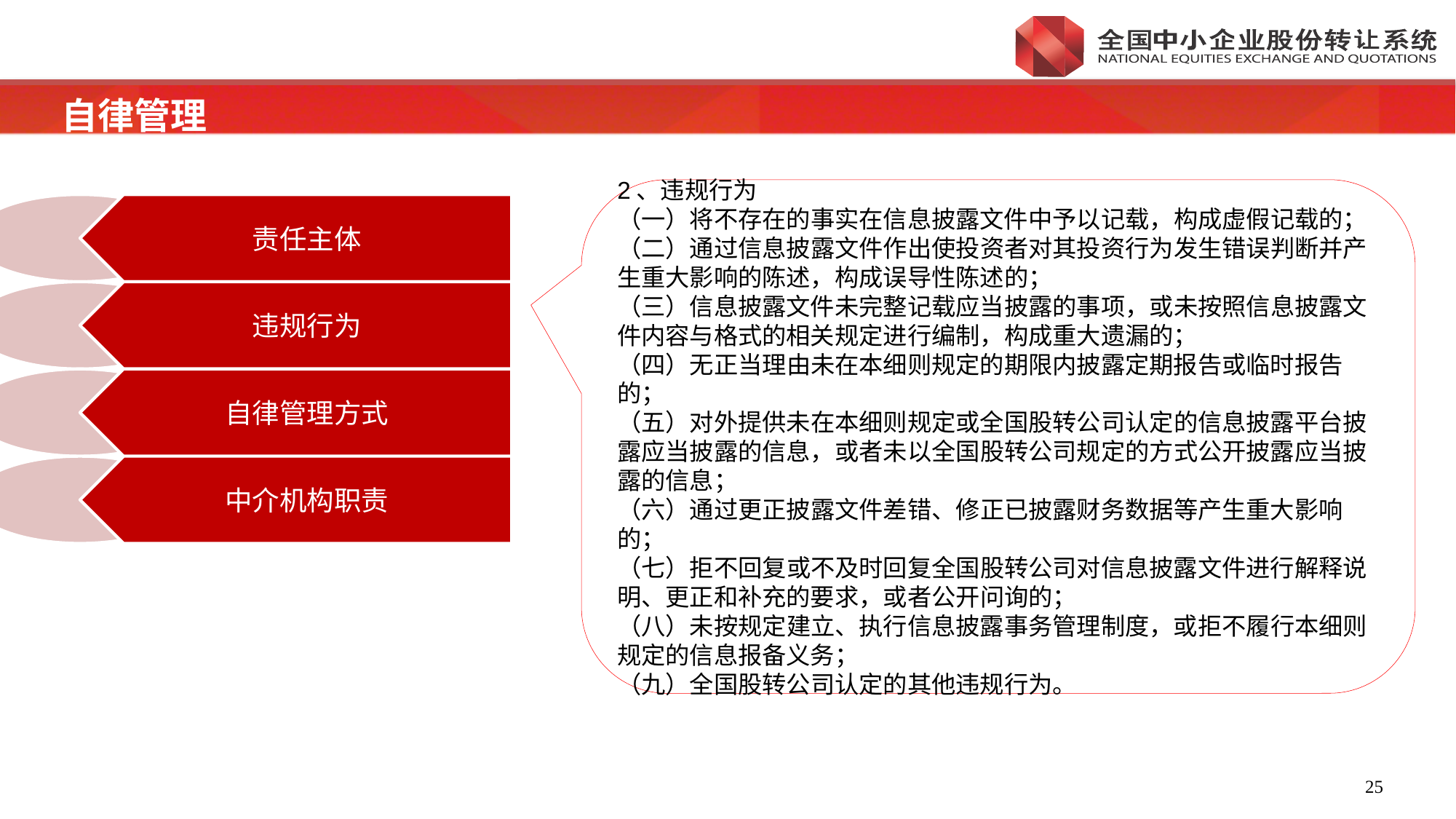

自律管理
2、违规行为
（一）将不存在的事实在信息披露文件中予以记载，构成虚假记载的；
（二）通过信息披露文件作出使投资者对其投资行为发生错误判断并产生重大影响的陈述，构成误导性陈述的；
（三）信息披露文件未完整记载应当披露的事项，或未按照信息披露文件内容与格式的相关规定进行编制，构成重大遗漏的；
（四）无正当理由未在本细则规定的期限内披露定期报告或临时报告的；
（五）对外提供未在本细则规定或全国股转公司认定的信息披露平台披露应当披露的信息，或者未以全国股转公司规定的方式公开披露应当披露的信息；
（六）通过更正披露文件差错、修正已披露财务数据等产生重大影响的；
（七）拒不回复或不及时回复全国股转公司对信息披露文件进行解释说明、更正和补充的要求，或者公开问询的；
（八）未按规定建立、执行信息披露事务管理制度，或拒不履行本细则规定的信息报备义务；
（九）全国股转公司认定的其他违规行为。
责任主体
自律管理方式
中介机构职责
违规行为